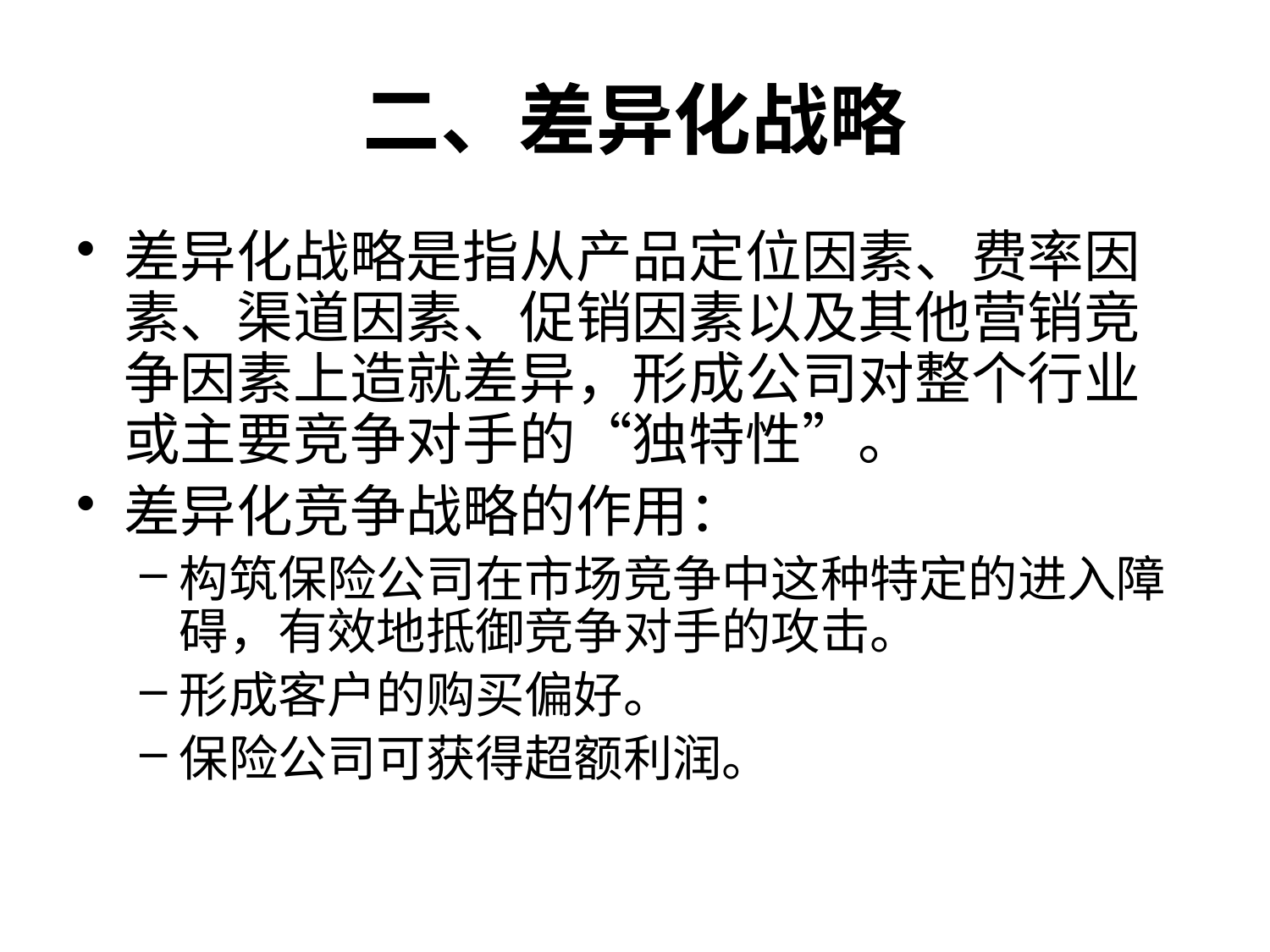

# 二、差异化战略
差异化战略是指从产品定位因素、费率因素、渠道因素、促销因素以及其他营销竞争因素上造就差异，形成公司对整个行业或主要竞争对手的“独特性”。
差异化竞争战略的作用：
构筑保险公司在市场竞争中这种特定的进入障碍，有效地抵御竞争对手的攻击。
形成客户的购买偏好。
保险公司可获得超额利润。